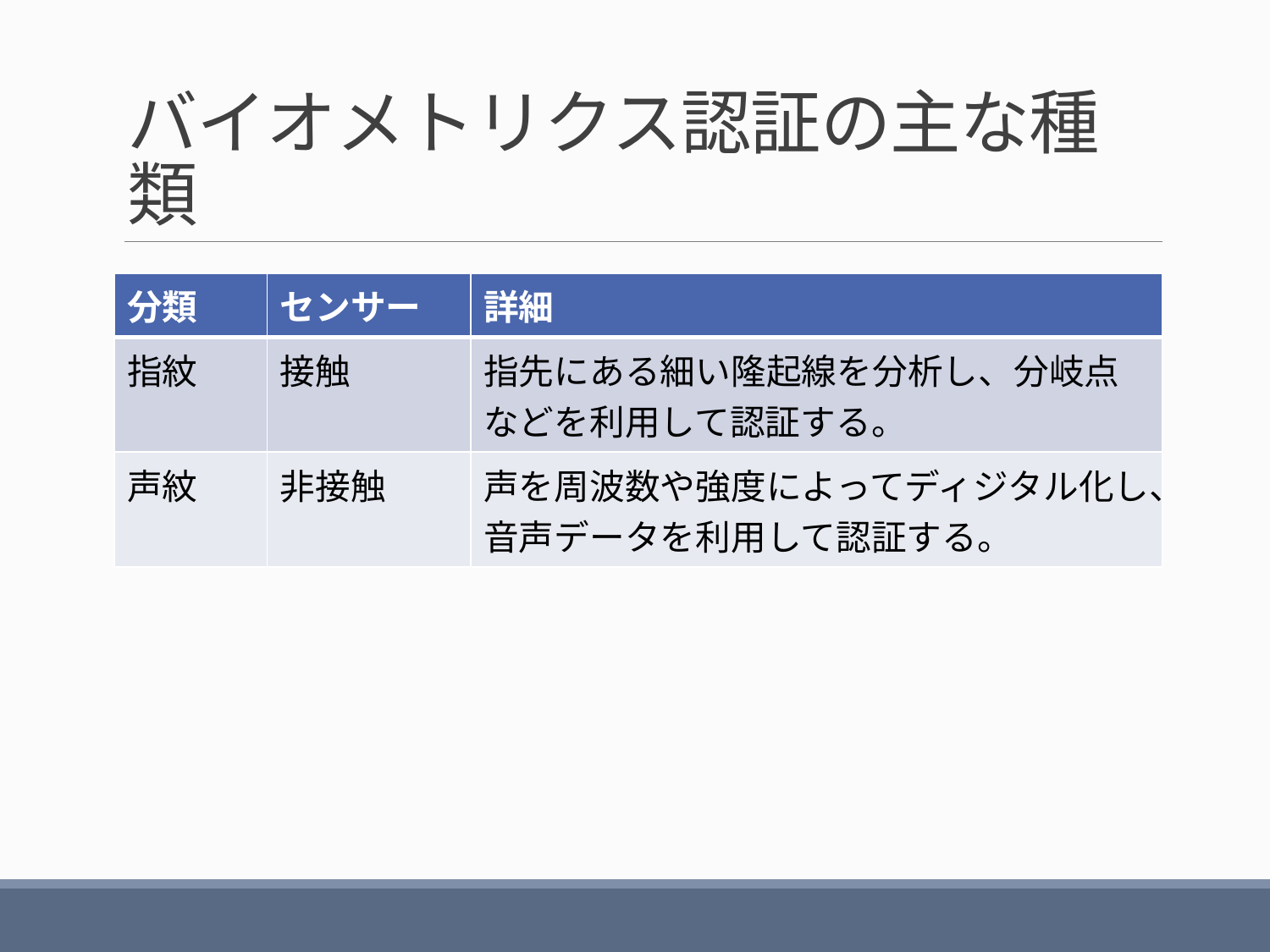

# バイオメトリクス認証の主な種類
| 分類 | センサー | 詳細 |
| --- | --- | --- |
| 指紋 | 接触 | 指先にある細い隆起線を分析し、分岐点などを利用して認証する。 |
| 声紋 | 非接触 | 声を周波数や強度によってディジタル化し、音声データを利用して認証する。 |